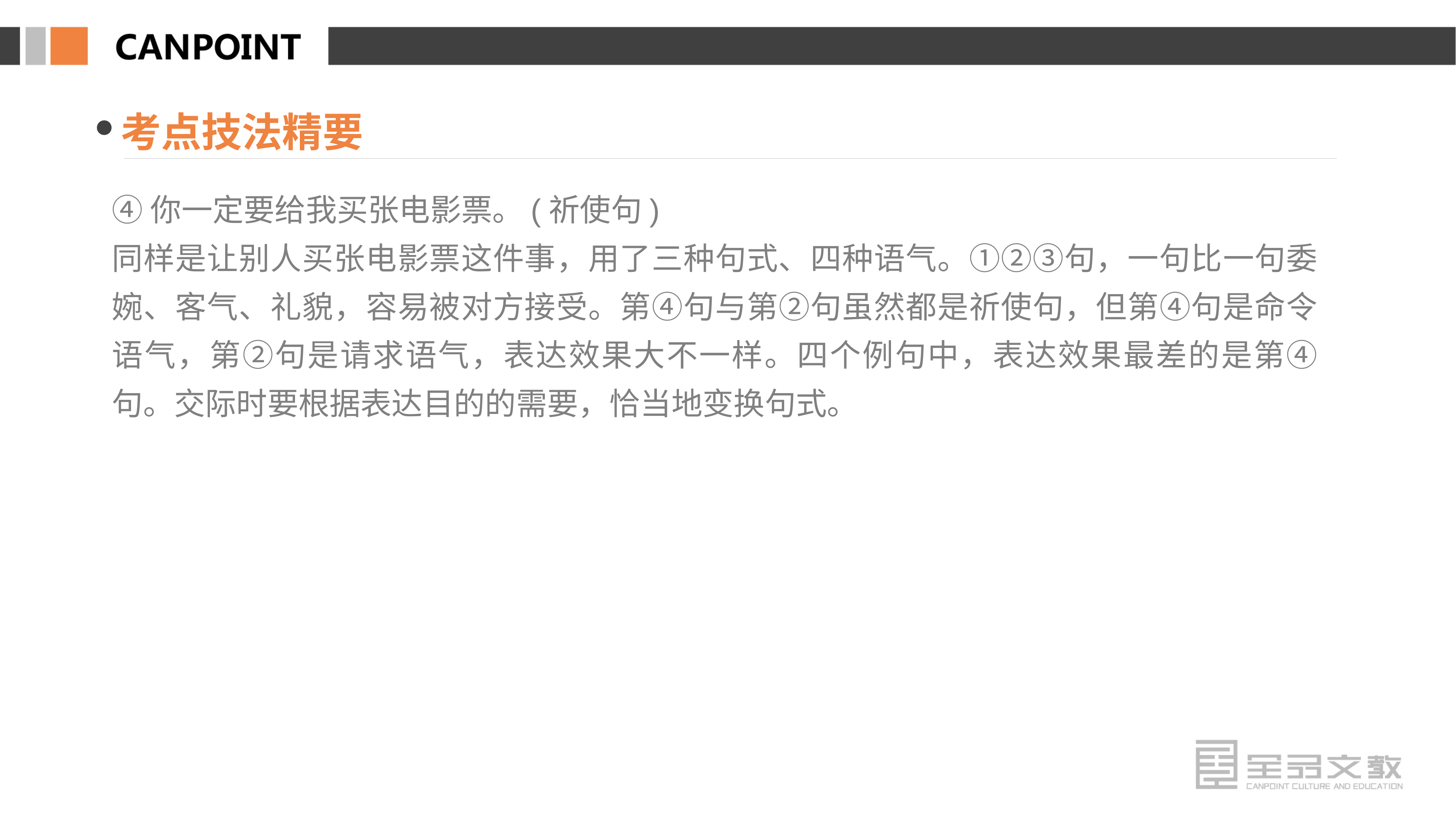

考点技法精要

④你一定要给我买张电影票。(祈使句)
同样是让别人买张电影票这件事，用了三种句式、四种语气。①②③句，一句比一句委婉、客气、礼貌，容易被对方接受。第④句与第②句虽然都是祈使句，但第④句是命令语气，第②句是请求语气，表达效果大不一样。四个例句中，表达效果最差的是第④句。交际时要根据表达目的的需要，恰当地变换句式。